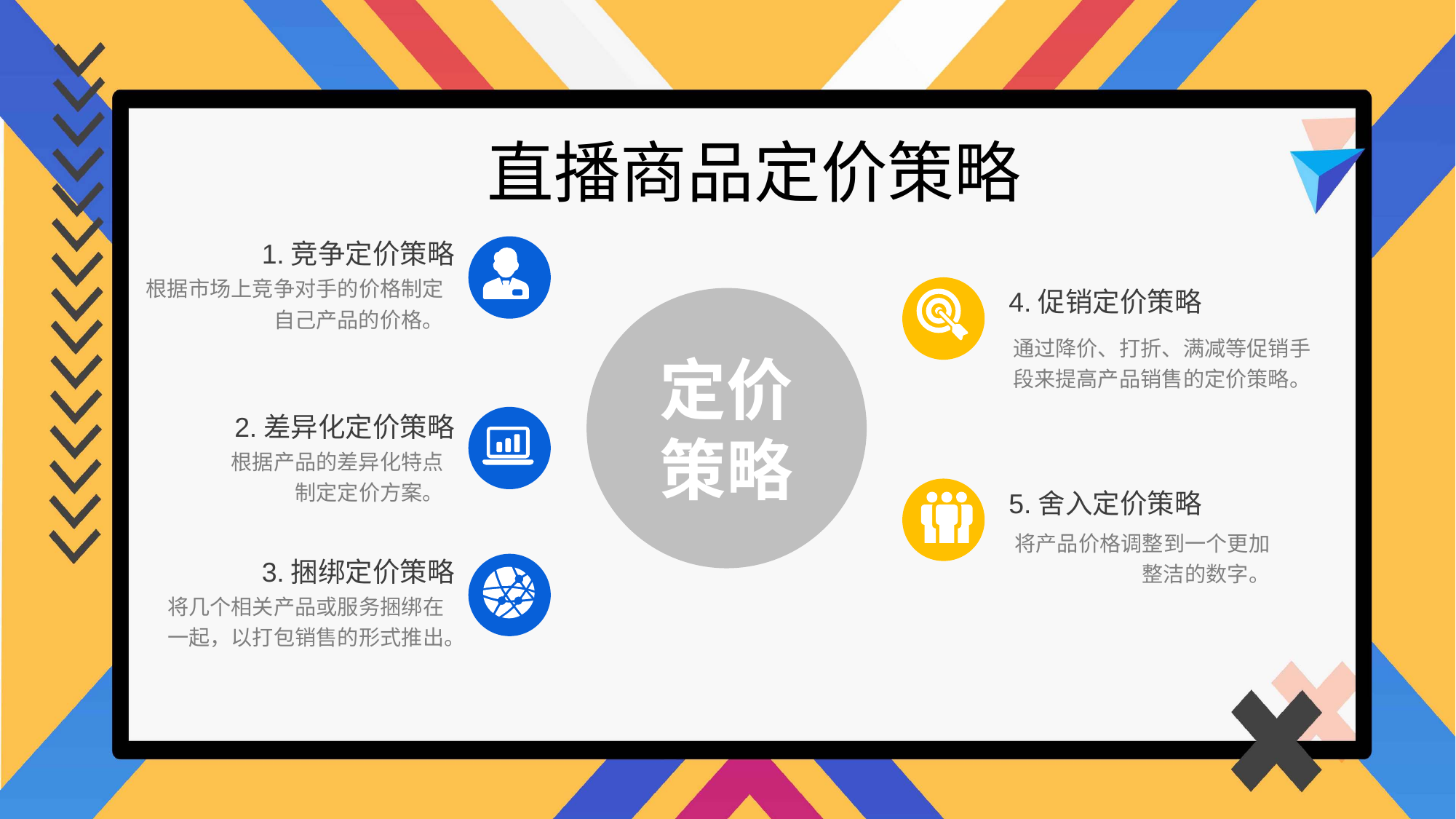

直播商品定价策略
1.竞争定价策略

根据市场上竞争对手的价格制定自己产品的价格。
4.促销定价策略

定价策略

通过降价、打折、满减等促销手段来提高产品销售的定价策略。
2.差异化定价策略

根据产品的差异化特点制定定价方案。
5.舍入定价策略

将产品价格调整到一个更加整洁的数字。
3.捆绑定价策略

将几个相关产品或服务捆绑在一起，以打包销售的形式推出。